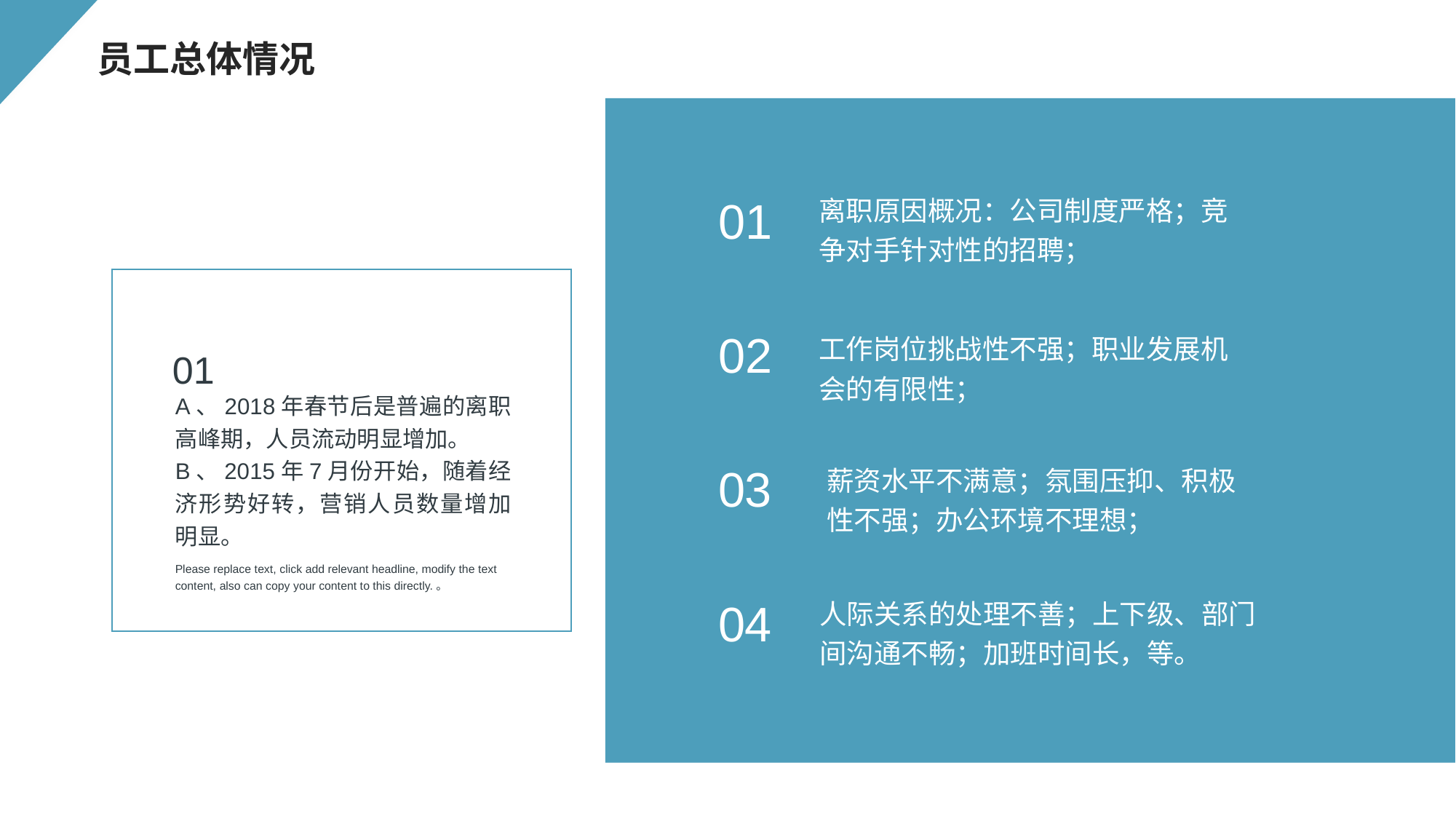

员工总体情况

01
离职原因概况：公司制度严格；竞争对手针对性的招聘；

01
A、2018年春节后是普遍的离职高峰期，人员流动明显增加。
B、2015年7月份开始，随着经济形势好转，营销人员数量增加明显。
Please replace text, click add relevant headline, modify the text content, also can copy your content to this directly.。
02
工作岗位挑战性不强；职业发展机会的有限性；
03
薪资水平不满意；氛围压抑、积极性不强；办公环境不理想；
04
人际关系的处理不善；上下级、部门间沟通不畅；加班时间长，等。